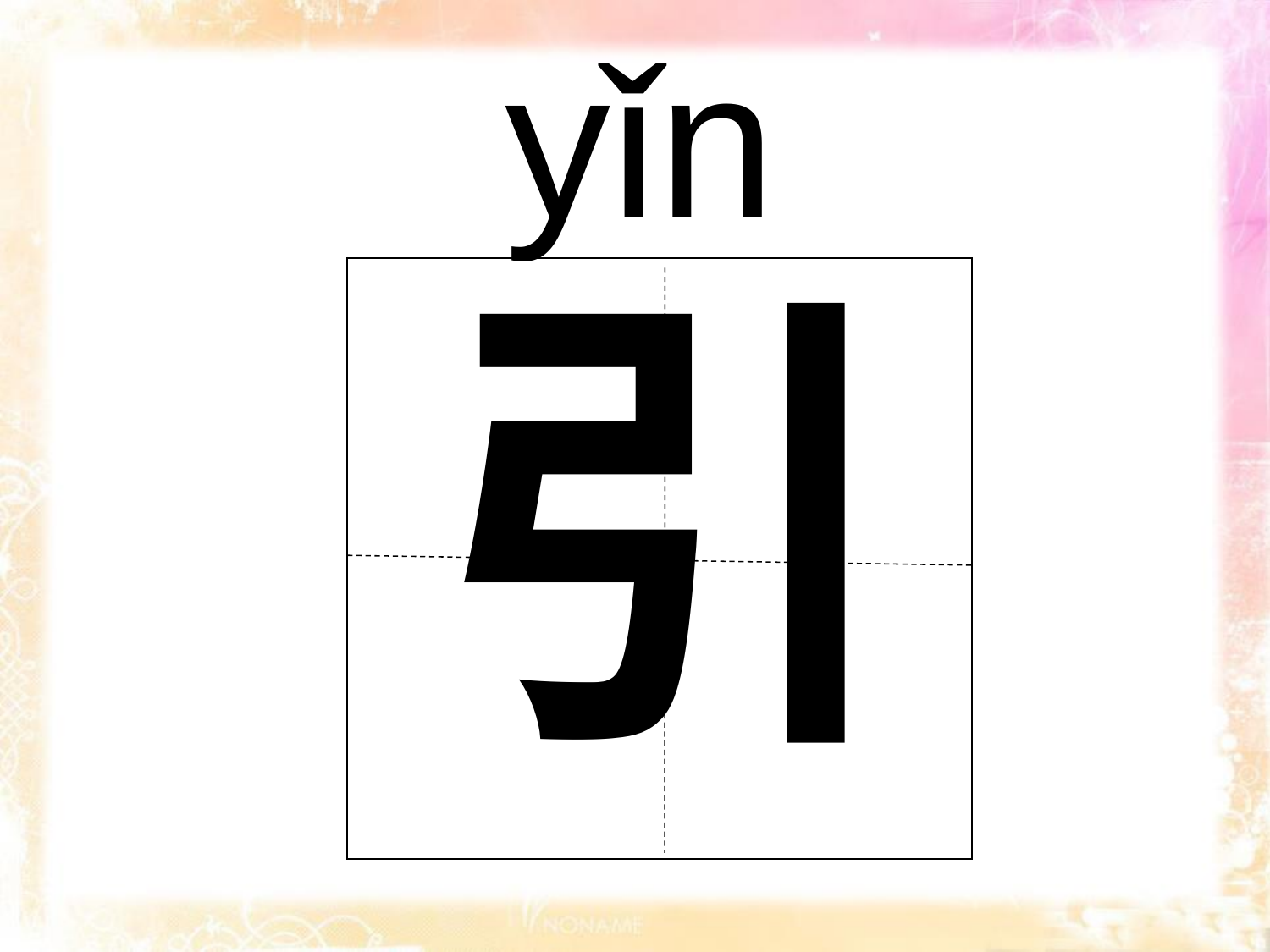

yǐn
引
|  |
| --- |